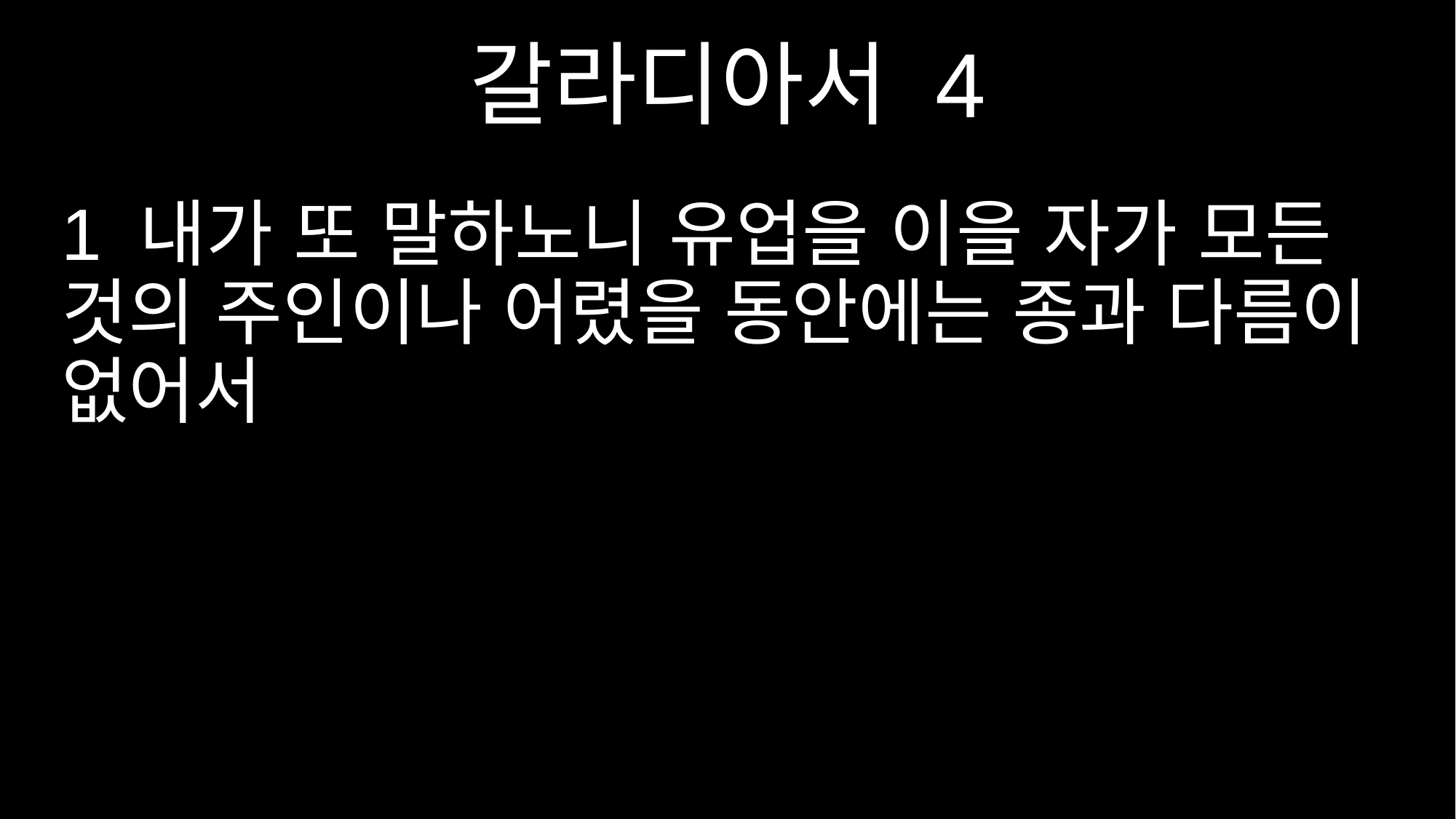

갈라디아서 4
1 내가 또 말하노니 유업을 이을 자가 모든 것의 주인이나 어렸을 동안에는 종과 다름이 없어서